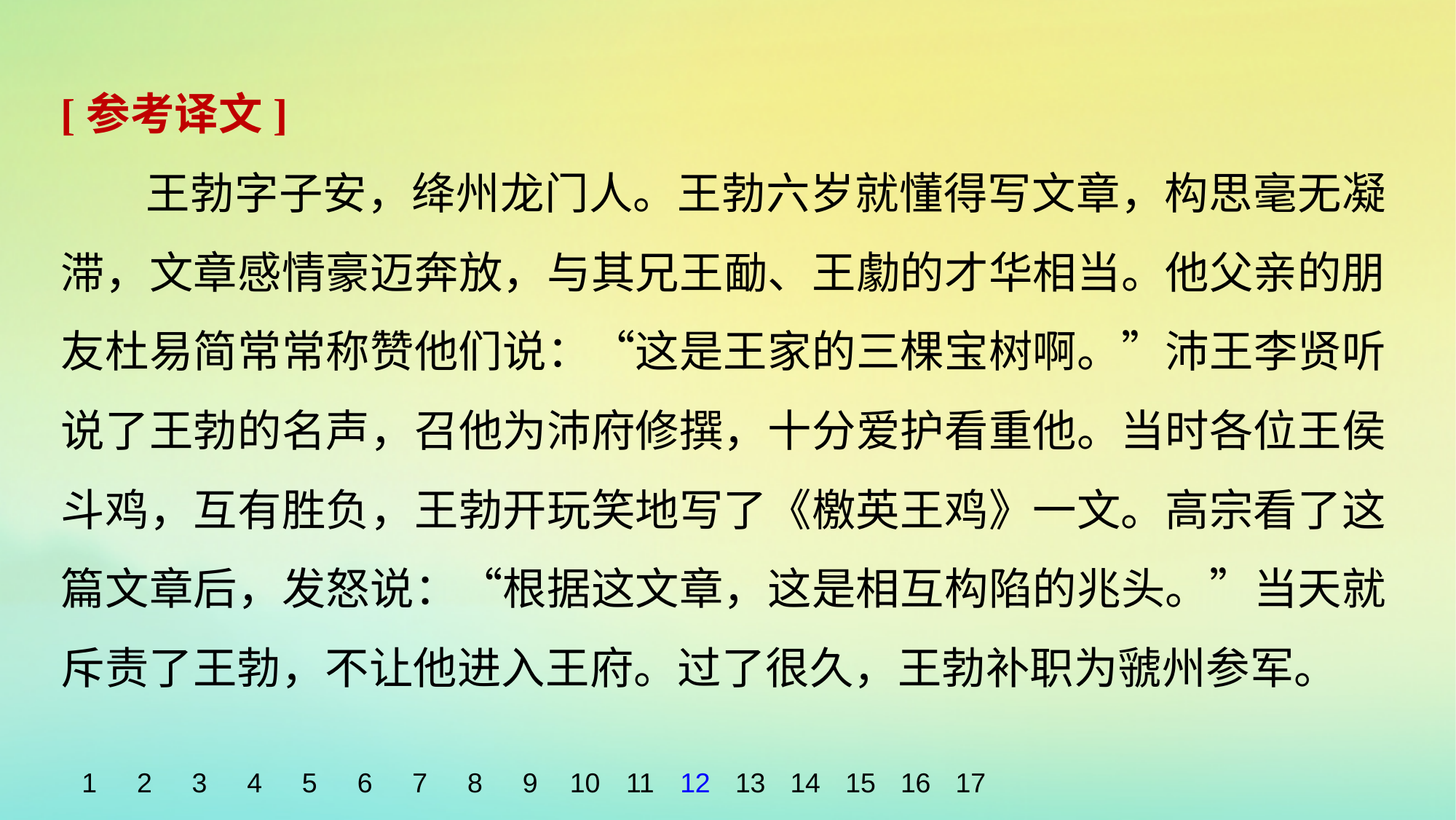

[参考译文]
王勃字子安，绛州龙门人。王勃六岁就懂得写文章，构思毫无凝滞，文章感情豪迈奔放，与其兄王勔、王勮的才华相当。他父亲的朋友杜易简常常称赞他们说：“这是王家的三棵宝树啊。”沛王李贤听说了王勃的名声，召他为沛府修撰，十分爱护看重他。当时各位王侯斗鸡，互有胜负，王勃开玩笑地写了《檄英王鸡》一文。高宗看了这篇文章后，发怒说：“根据这文章，这是相互构陷的兆头。”当天就斥责了王勃，不让他进入王府。过了很久，王勃补职为虢州参军。
1
2
3
4
5
6
7
8
9
10
11
12
13
14
15
16
17